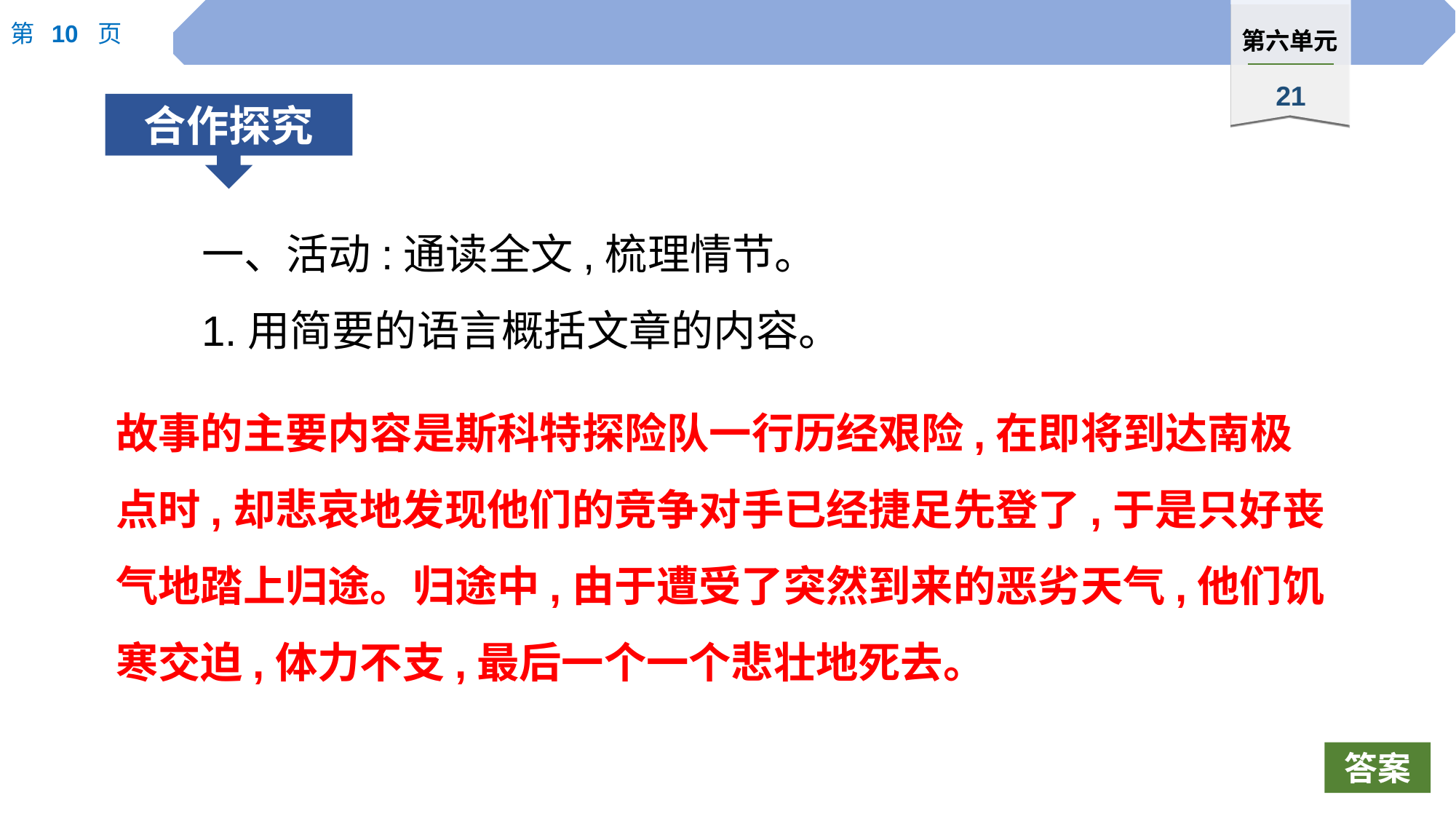

一、活动:通读全文,梳理情节。
1.用简要的语言概括文章的内容。
故事的主要内容是斯科特探险队一行历经艰险,在即将到达南极点时,却悲哀地发现他们的竞争对手已经捷足先登了,于是只好丧气地踏上归途。归途中,由于遭受了突然到来的恶劣天气,他们饥寒交迫,体力不支,最后一个一个悲壮地死去。

答案